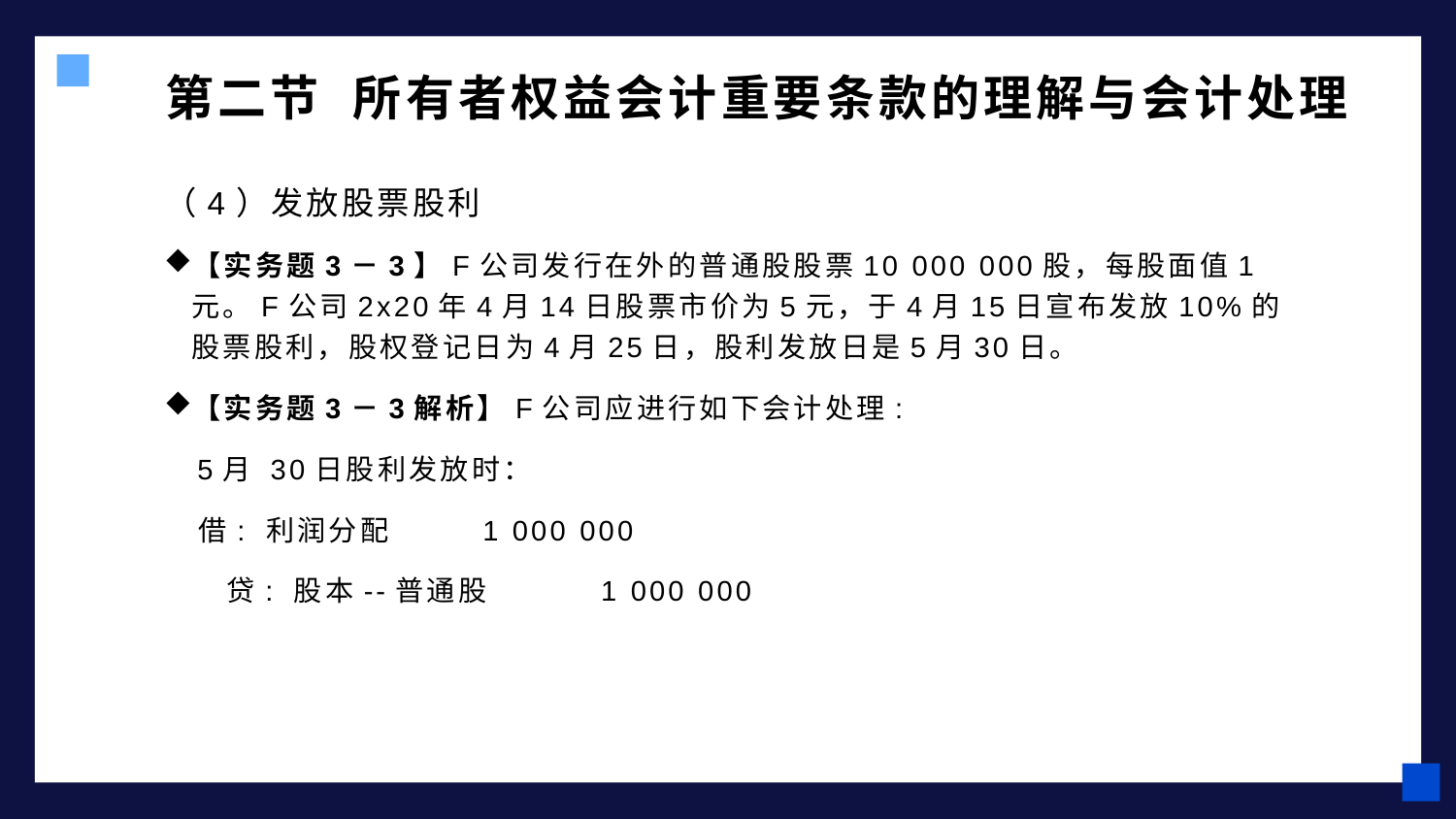

# 第二节  所有者权益会计重要条款的理解与会计处理
（4）发放股票股利
【实务题3－3】F公司发行在外的普通股股票10 000 000股，每股面值1元。F公司2x20年4月14日股票市价为5元，于4月15日宣布发放10%的股票股利，股权登记日为4月25日，股利发放日是5月30日。
【实务题3－3解析】F公司应进行如下会计处理:
   5月 30日股利发放时：
   借: 利润分配         1 000 000
      贷: 股本--普通股       	1 000 000